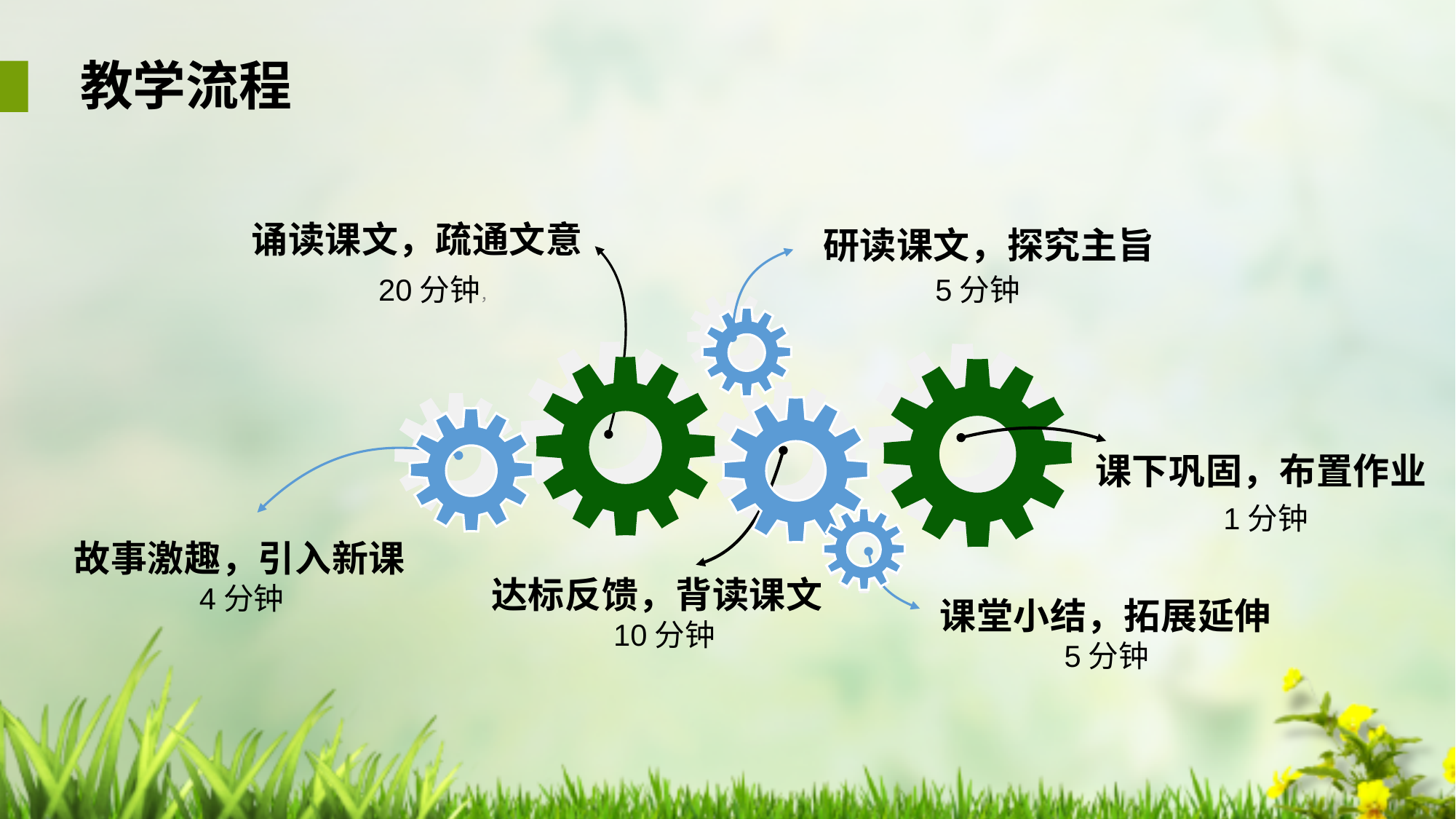

教学流程

诵读课文，疏通文意
研读课文，探究主旨

5分钟
20分钟，

课下巩固，布置作业

1分钟

故事激趣，引入新课

达标反馈，背读课文
4分钟
课堂小结，拓展延伸
10分钟
5分钟